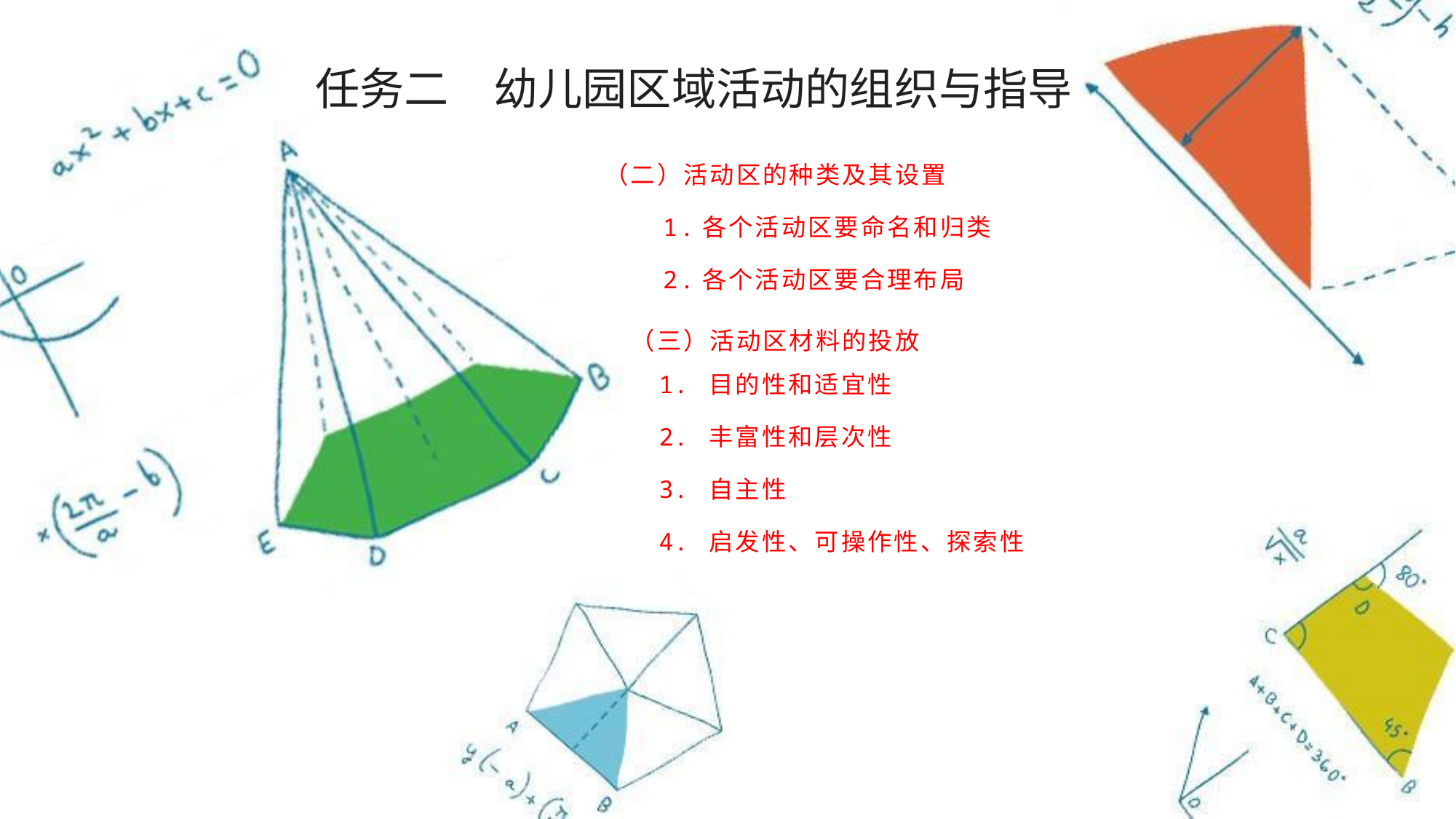

任务二　幼儿园区域活动的组织与指导
（二）活动区的种类及其设置
　　1.各个活动区要命名和归类
　　2.各个活动区要合理布局
　（三）活动区材料的投放
　　1. 目的性和适宜性
　　2. 丰富性和层次性
　　3. 自主性
　　4. 启发性、可操作性、探索性